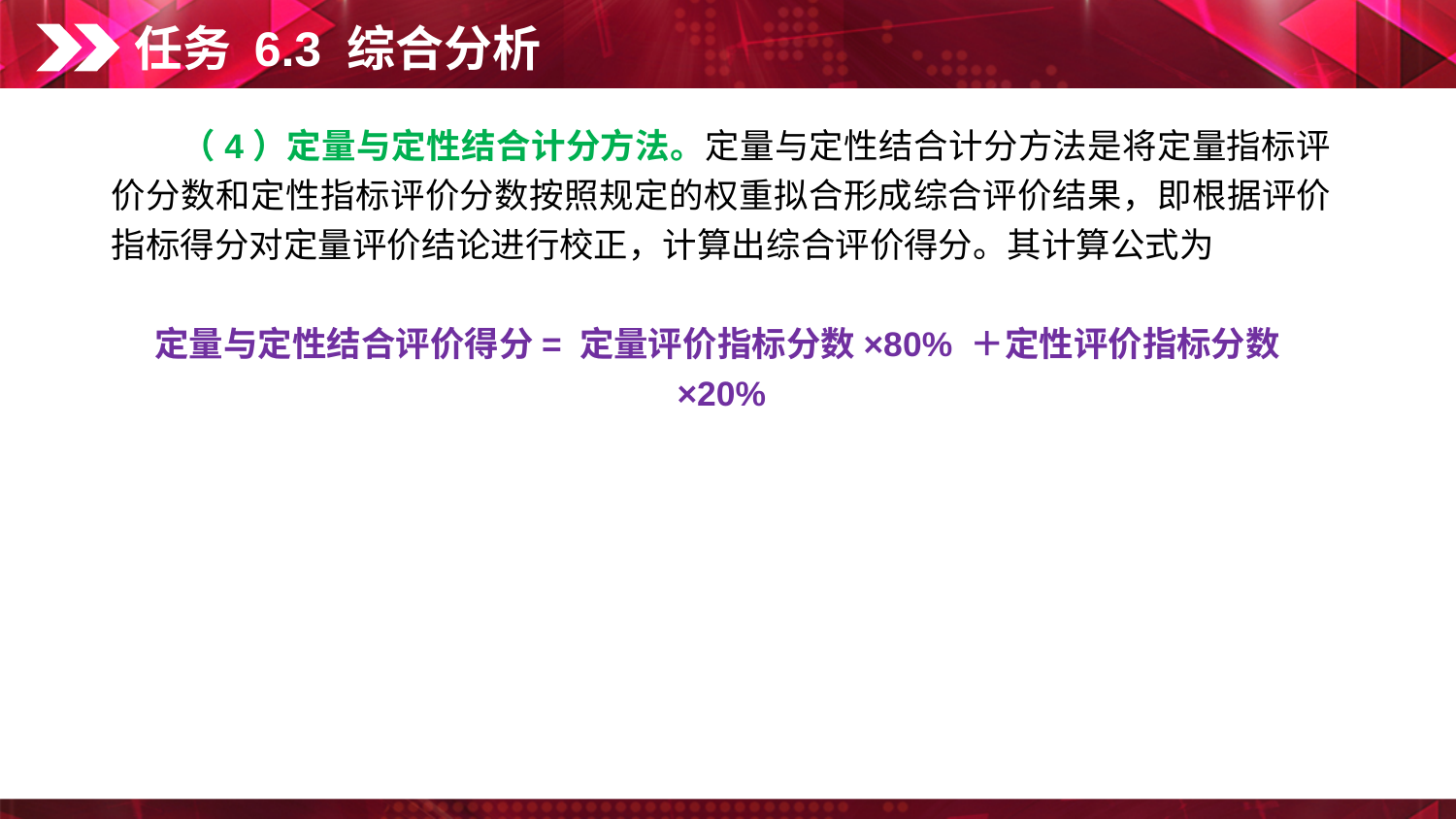

任务 6.3 综合分析

　　（4）定量与定性结合计分方法。定量与定性结合计分方法是将定量指标评价分数和定性指标评价分数按照规定的权重拟合形成综合评价结果，即根据评价指标得分对定量评价结论进行校正，计算出综合评价得分。其计算公式为

定量与定性结合评价得分= 定量评价指标分数×80% ＋定性评价指标分数×20%